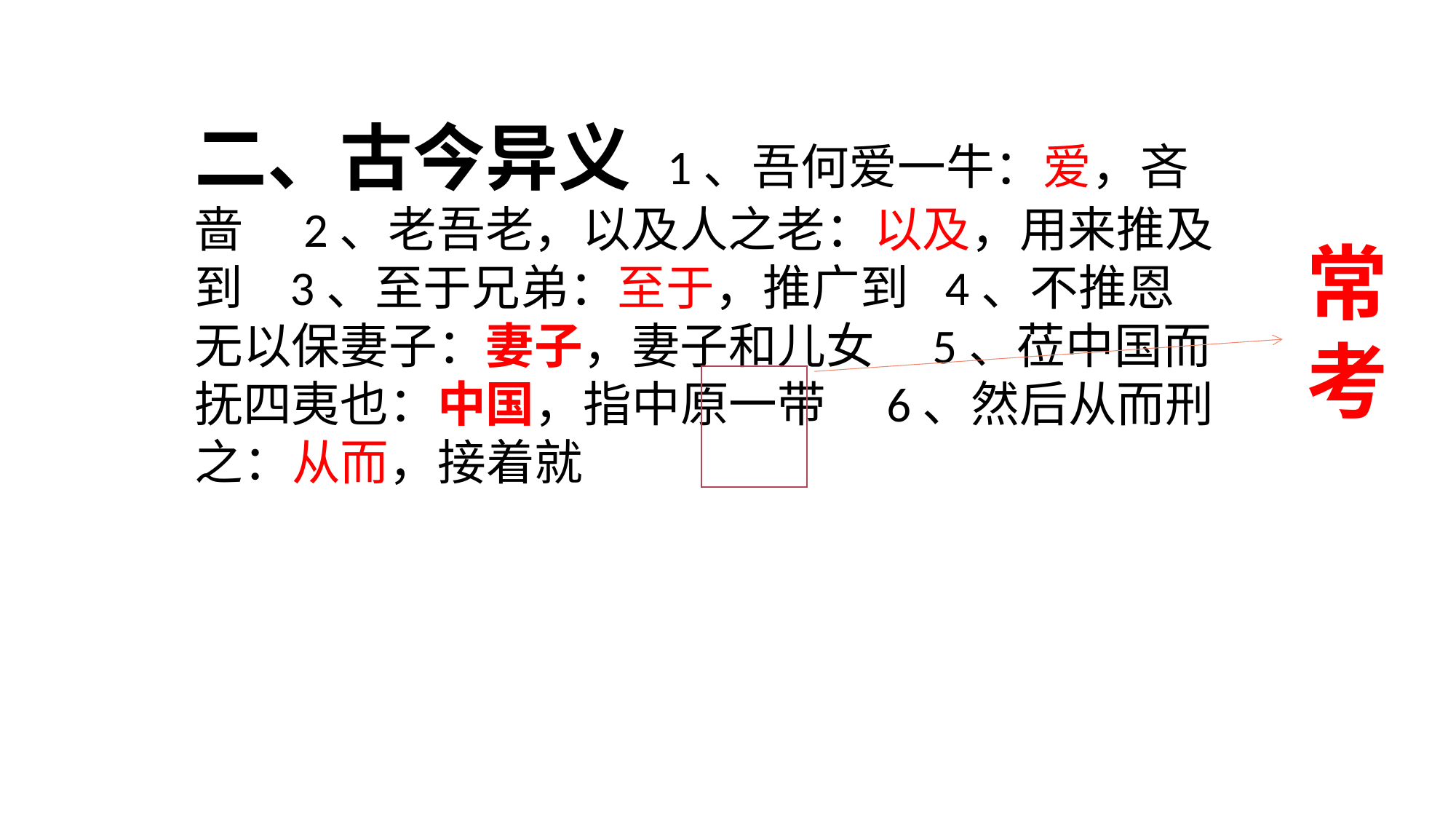

二、古今异义 1、吾何爱一牛：爱，吝啬  2、老吾老，以及人之老：以及，用来推及到  3、至于兄弟：至于，推广到 4、不推恩无以保妻子：妻子，妻子和儿女   5、莅中国而抚四夷也：中国，指中原一带  6、然后从而刑之：从而，接着就

常考